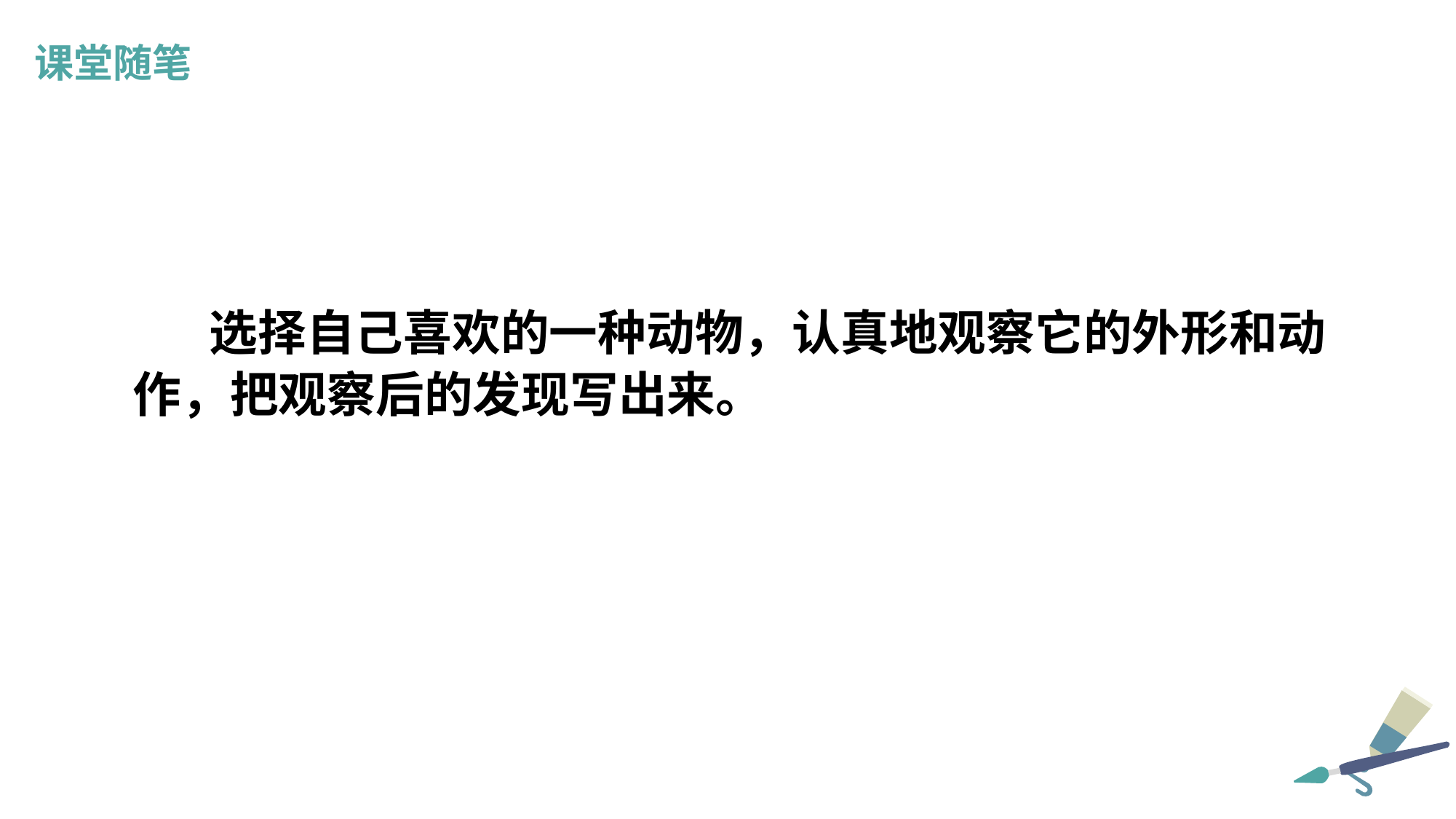

课堂随笔

    选择自己喜欢的一种动物，认真地观察它的外形和动作，把观察后的发现写出来。